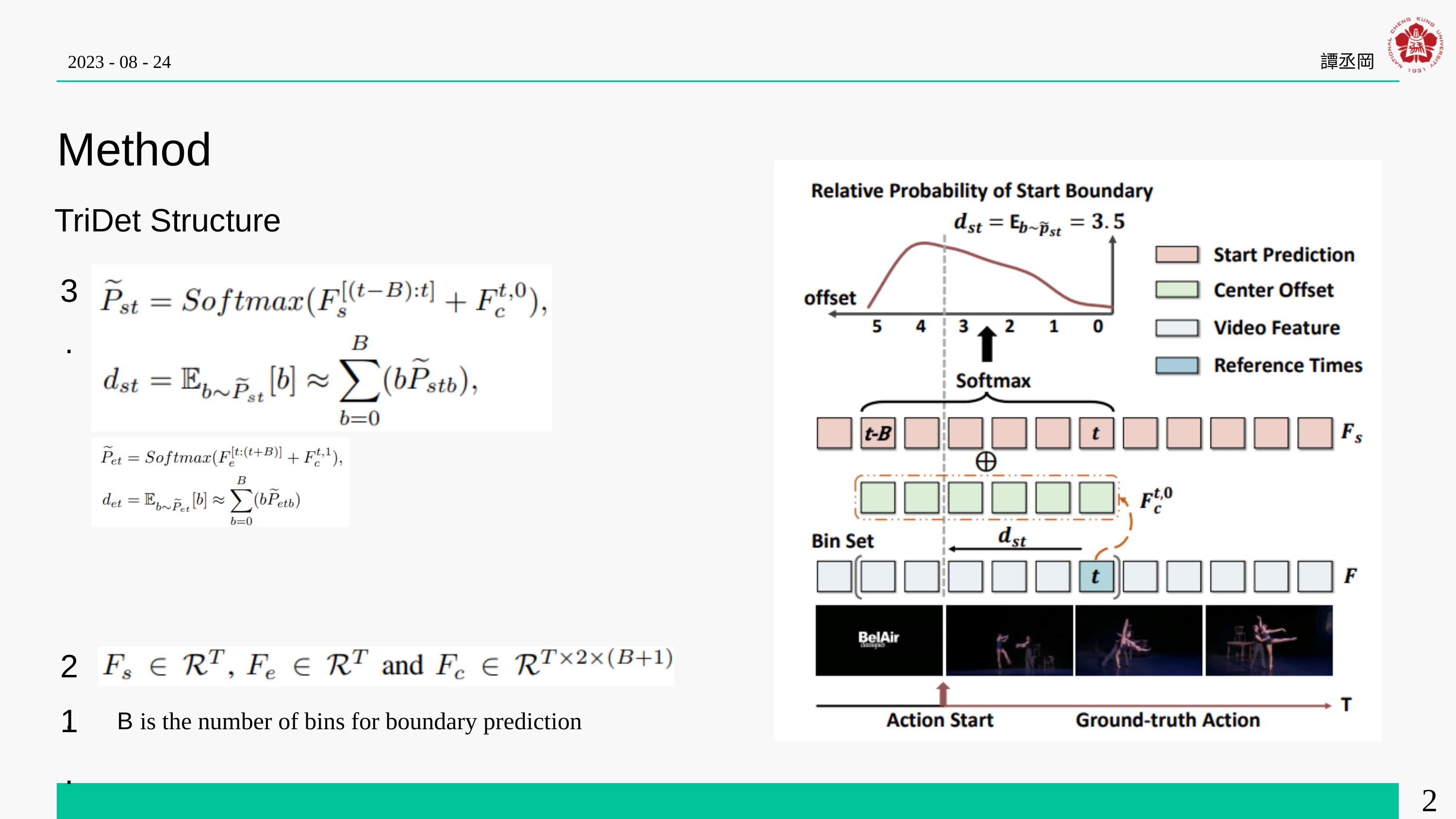

2023 - 08 - 24
譚丞岡

Method

TriDet Structure
3.

2.

1.
B is the number of bins for boundary prediction
25